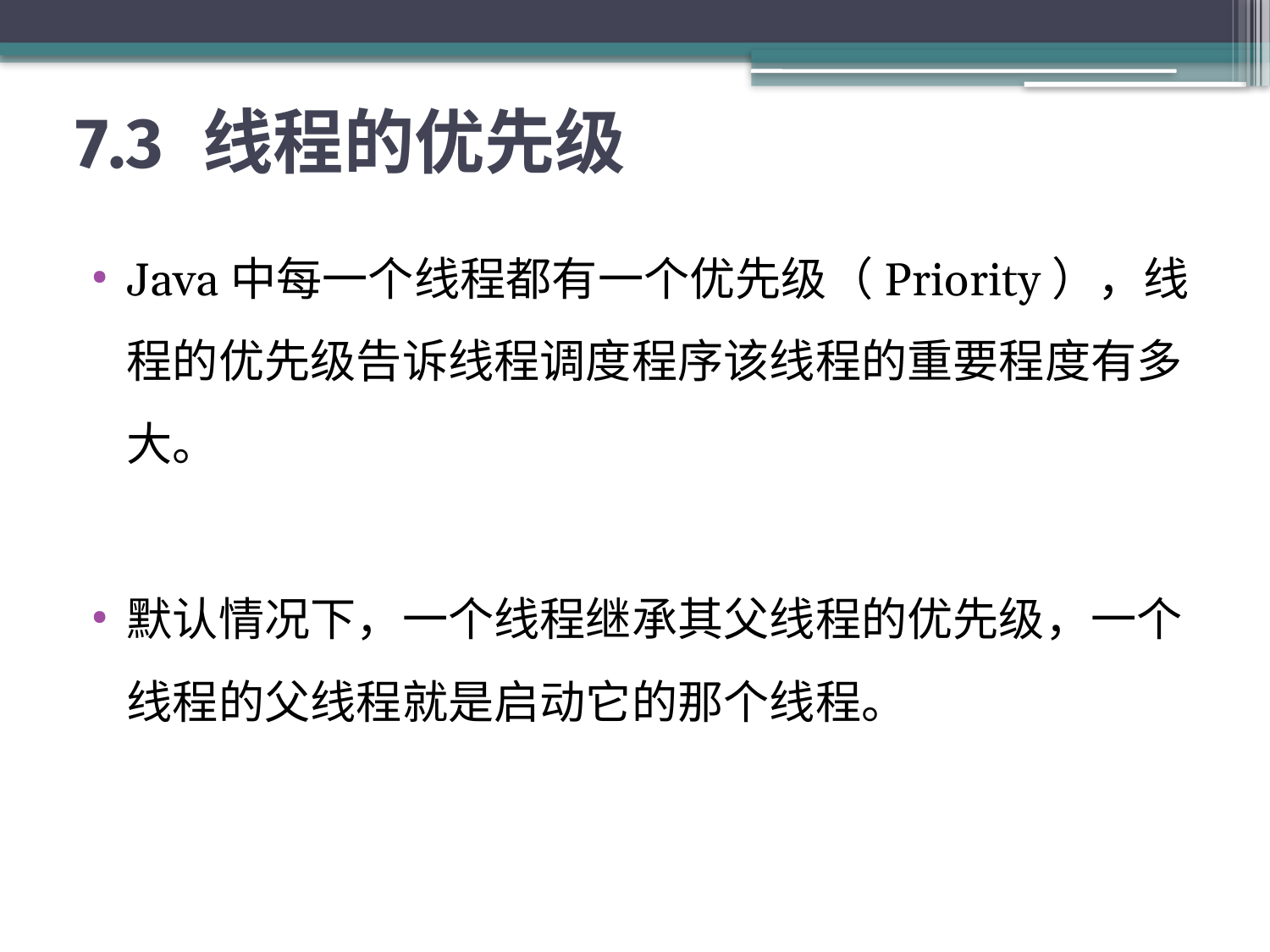

# 7.3	线程的优先级
Java中每一个线程都有一个优先级（Priority），线程的优先级告诉线程调度程序该线程的重要程度有多大。

默认情况下，一个线程继承其父线程的优先级，一个线程的父线程就是启动它的那个线程。